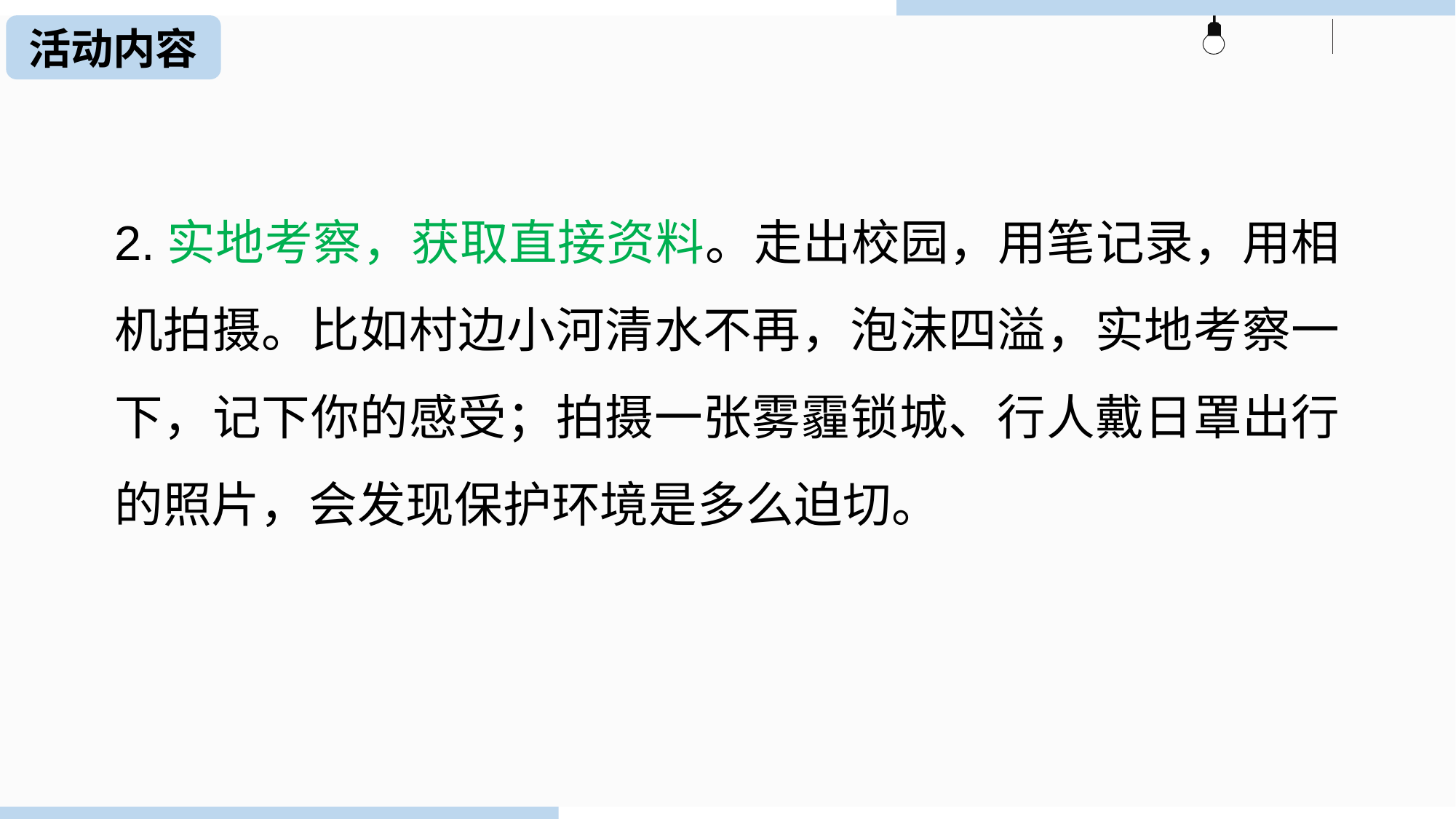

活动内容
2.实地考察，获取直接资料。走出校园，用笔记录，用相机拍摄。比如村边小河清水不再，泡沫四溢，实地考察一下，记下你的感受；拍摄一张雾霾锁城、行人戴日罩出行的照片，会发现保护环境是多么迫切。